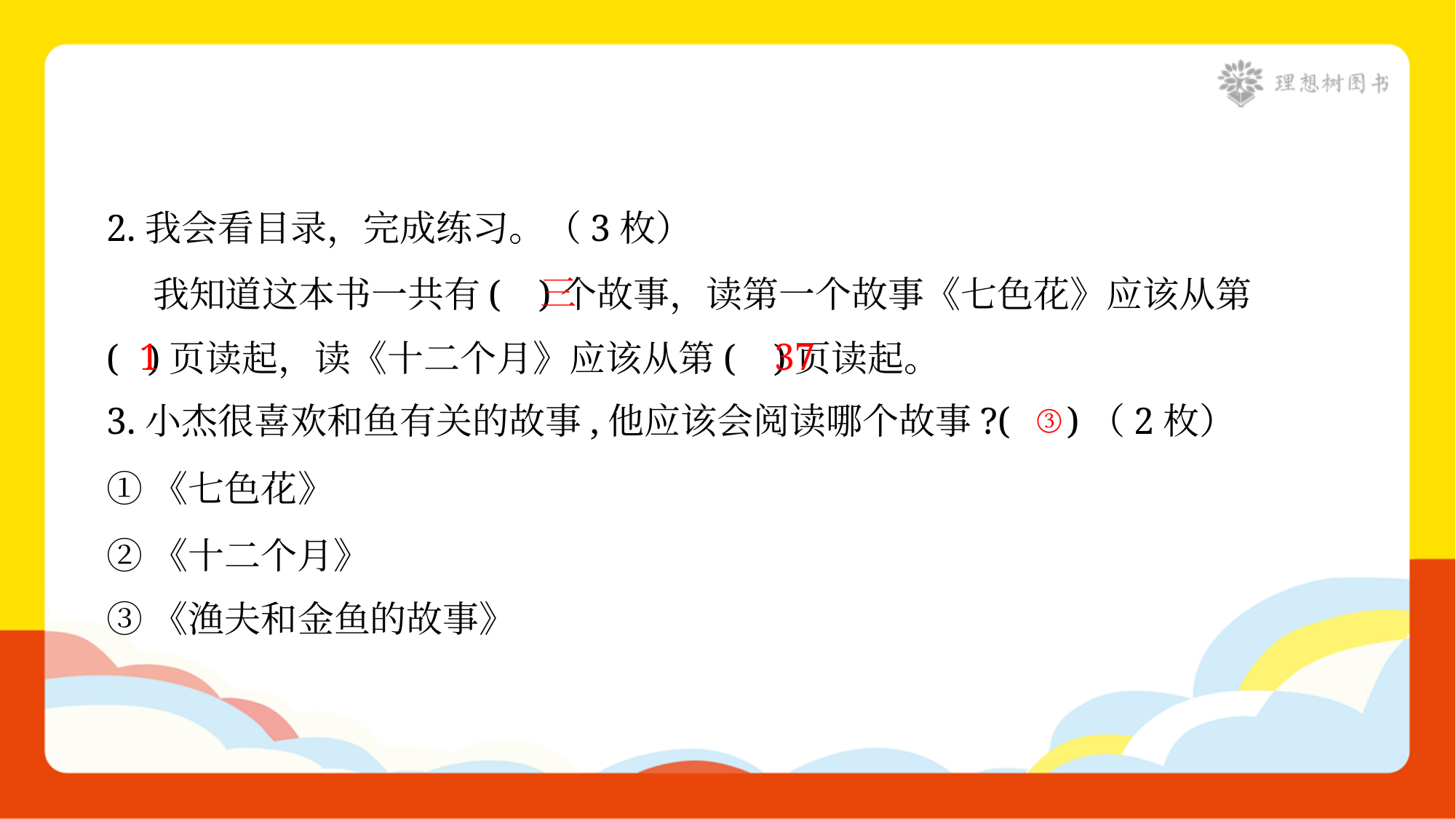

2.我会看目录，完成练习。（3枚）
    我知道这本书一共有(    )个故事，读第一个故事《七色花》应该从第
(   )页读起，读《十二个月》应该从第(    )页读起。
三
1
37
③
3.小杰很喜欢和鱼有关的故事,他应该会阅读哪个故事?(      )（2枚）
①《七色花》
②《十二个月》
③《渔夫和金鱼的故事》